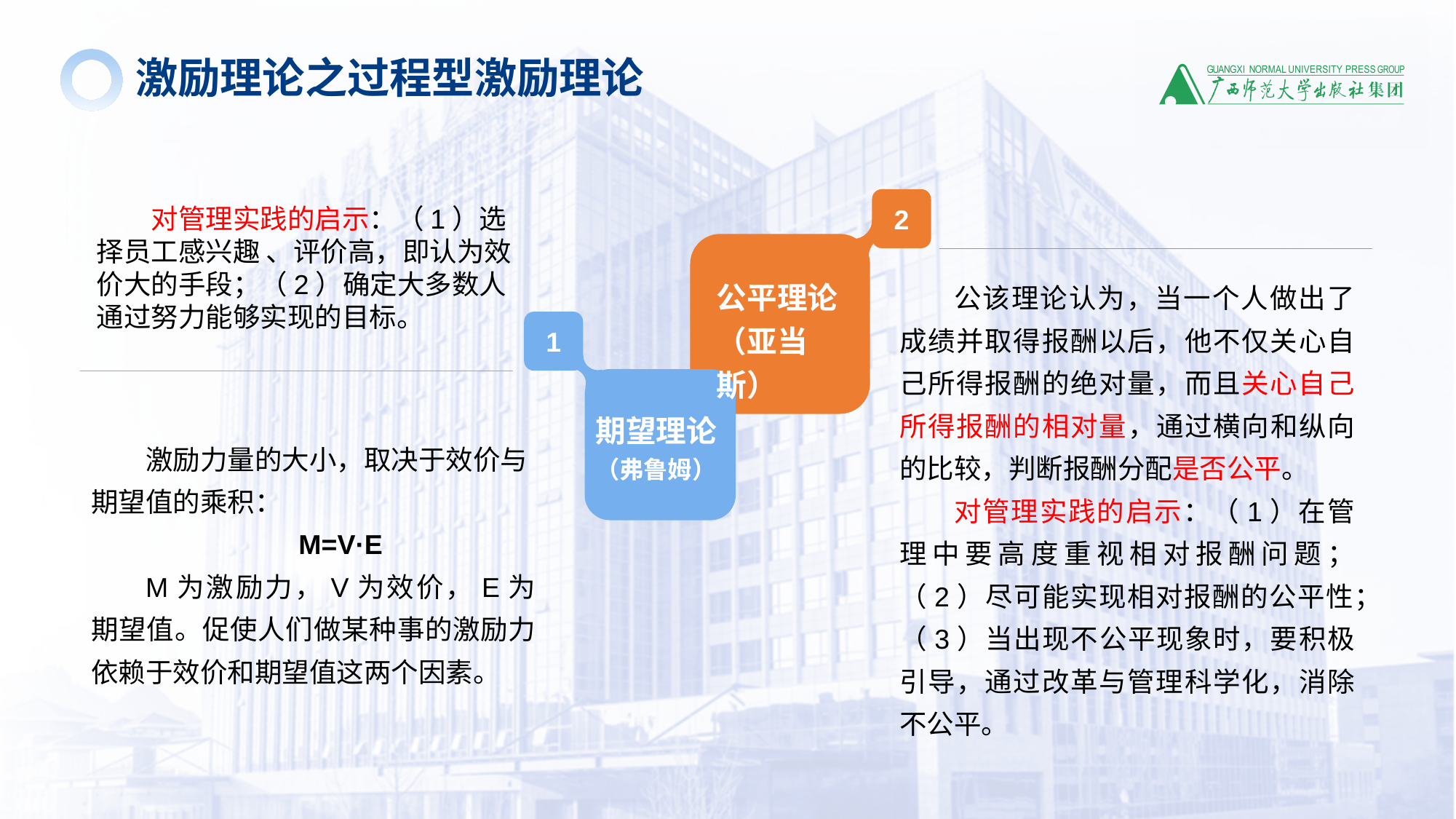

激励理论之过程型激励理论

2

对管理实践的启示：（1）选择员工感兴趣 、评价高，即认为效价大的手段；（2）确定大多数人通过努力能够实现的目标。

公平理论
（亚当斯）
公该理论认为，当一个人做出了成绩并取得报酬以后，他不仅关心自己所得报酬的绝对量，而且关心自己所得报酬的相对量，通过横向和纵向的比较，判断报酬分配是否公平。
对管理实践的启示：（1）在管理中要高度重视相对报酬问题；（2）尽可能实现相对报酬的公平性；（3）当出现不公平现象时，要积极引导，通过改革与管理科学化，消除不公平。
1

期望理论（弗鲁姆）
激励力量的大小，取决于效价与期望值的乘积：
M=V·E
M为激励力，V为效价，E为期望值。促使人们做某种事的激励力依赖于效价和期望值这两个因素。